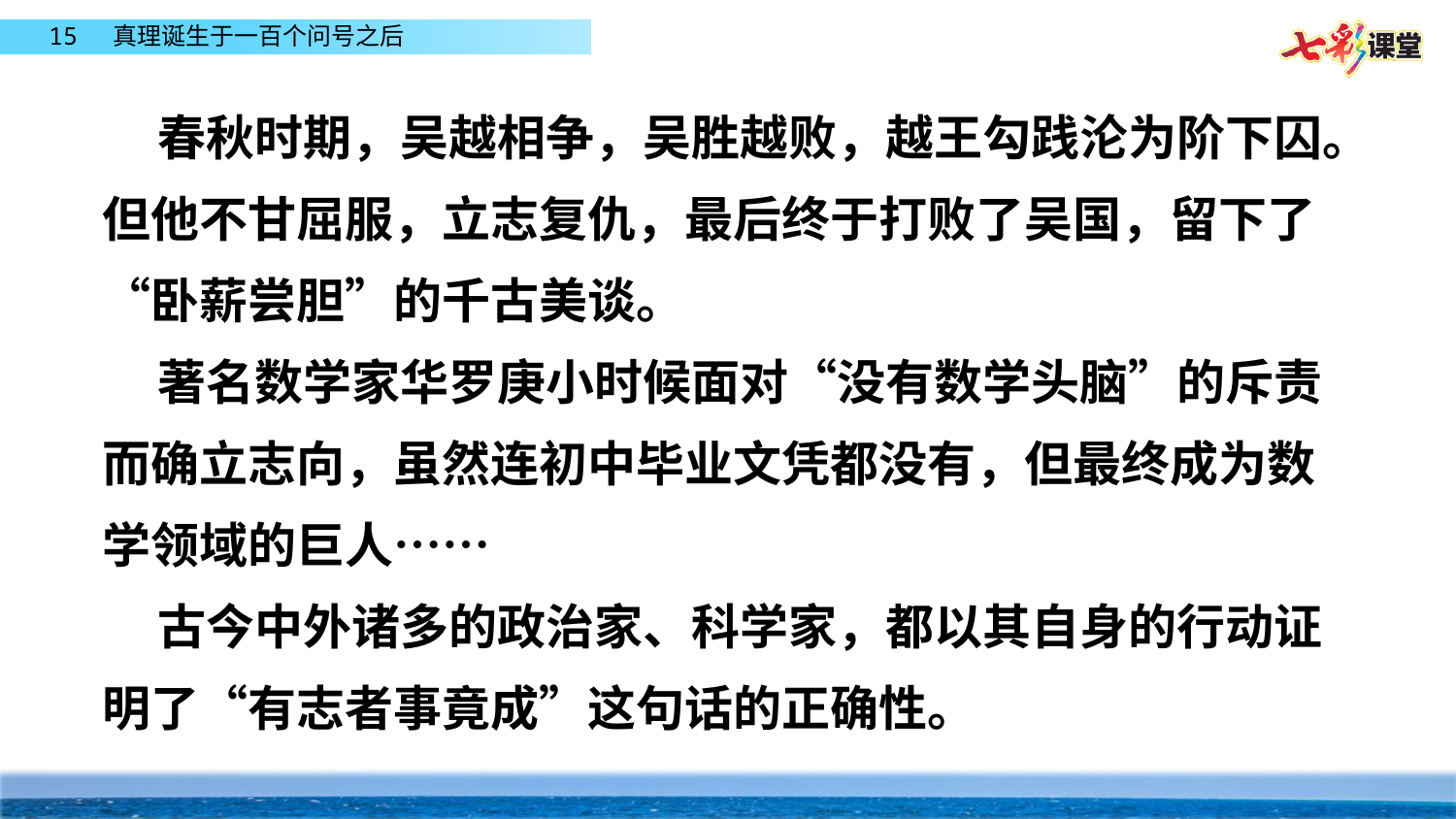

春秋时期，吴越相争，吴胜越败，越王勾践沦为阶下囚。但他不甘屈服，立志复仇，最后终于打败了吴国，留下了“卧薪尝胆”的千古美谈。
    著名数学家华罗庚小时候面对“没有数学头脑”的斥责而确立志向，虽然连初中毕业文凭都没有，但最终成为数学领域的巨人……
    古今中外诸多的政治家、科学家，都以其自身的行动证明了“有志者事竟成”这句话的正确性。